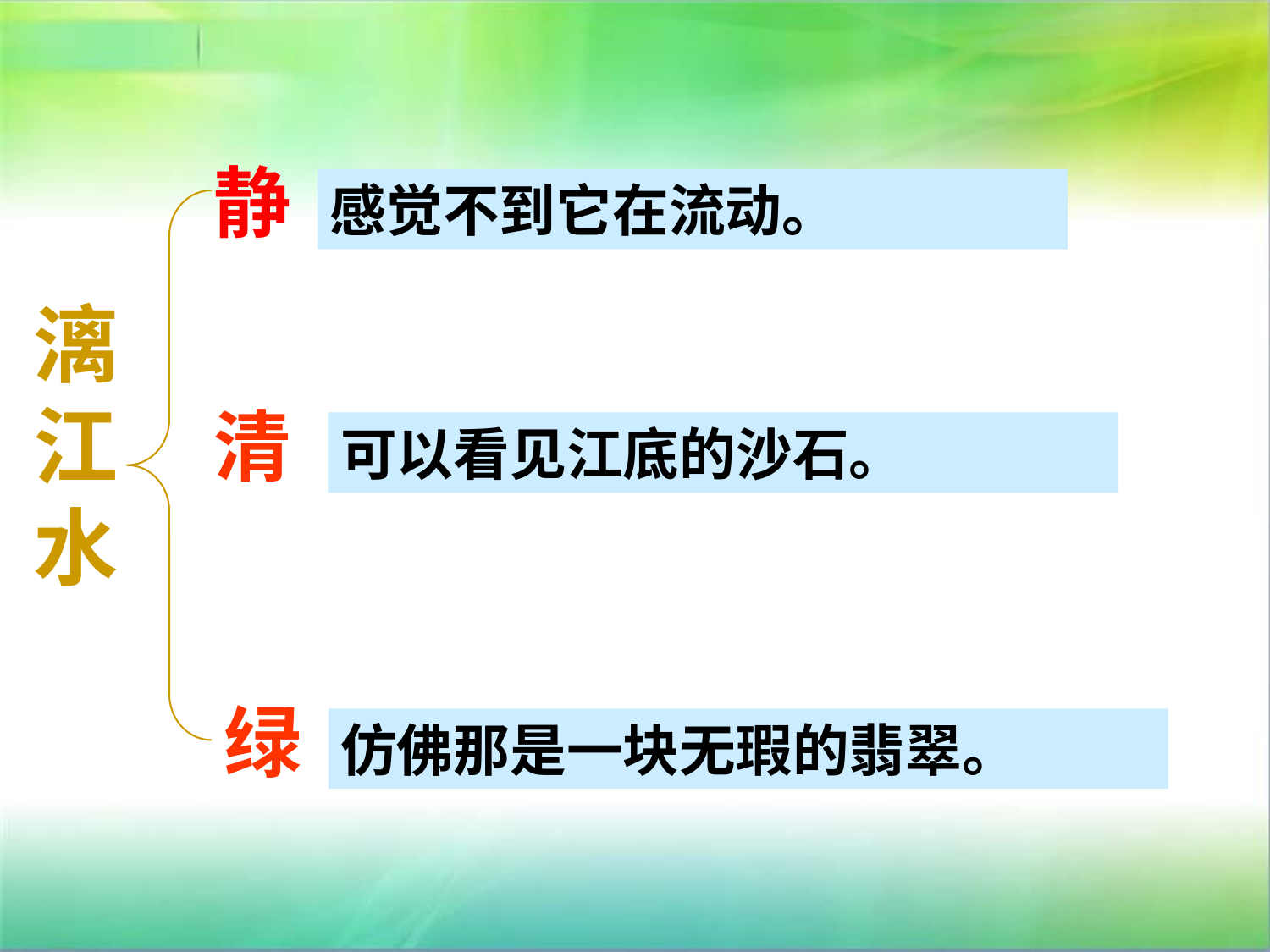

静
感觉不到它在流动。

漓江水

清
可以看见江底的沙石。
绿
仿佛那是一块无瑕的翡翠。